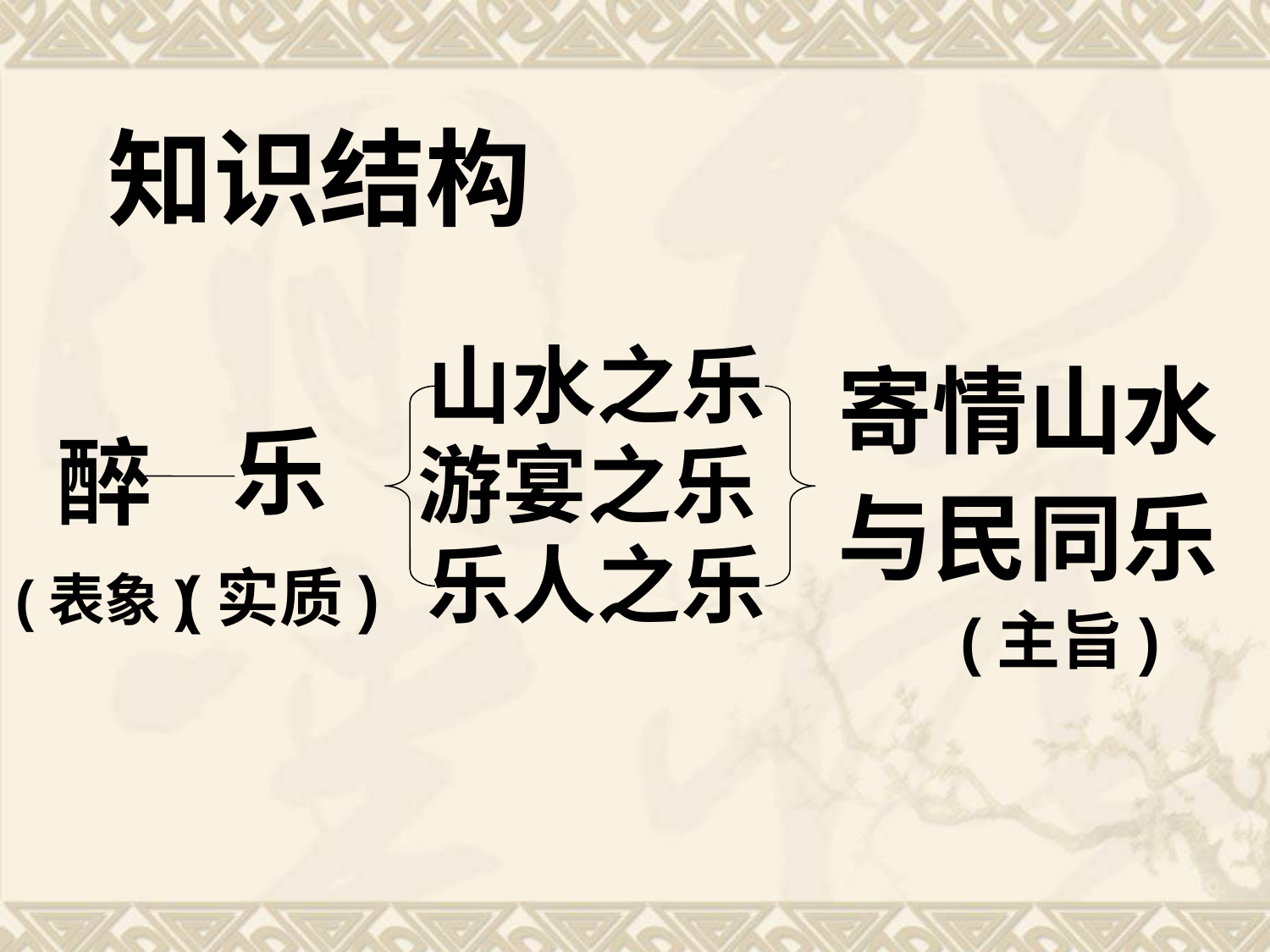

知识结构
山水之乐
寄情山水
与民同乐
       (主旨)

乐
(实质)
醉
(表象)
游宴之乐

乐人之乐